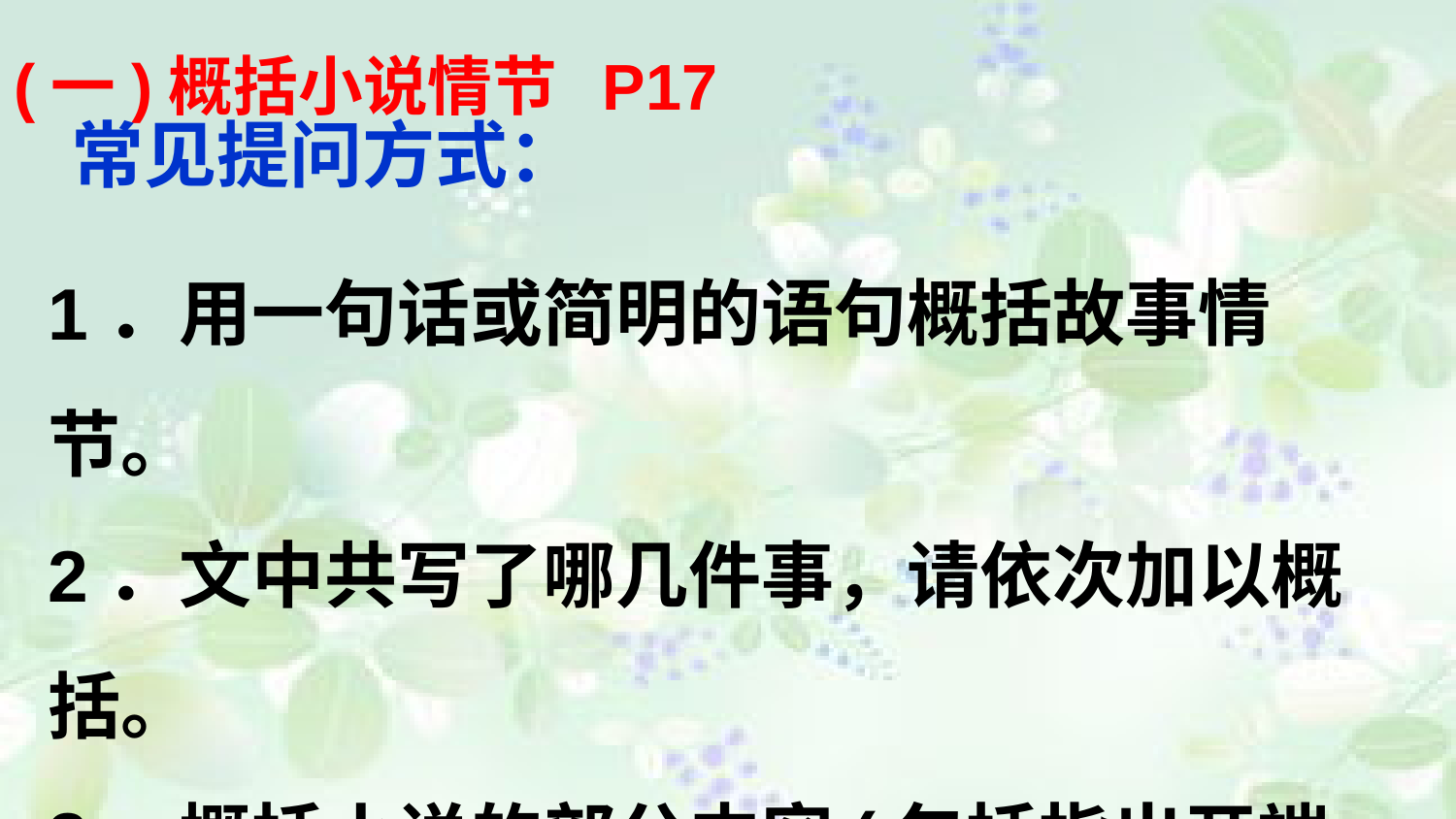

(一)概括小说情节  P17
常见提问方式：
1．用一句话或简明的语句概括故事情节。
2．文中共写了哪几件事，请依次加以概括。
3．概括小说的部分内容(包括指出开端、发展、高潮和结局四部分中的某一方面)。